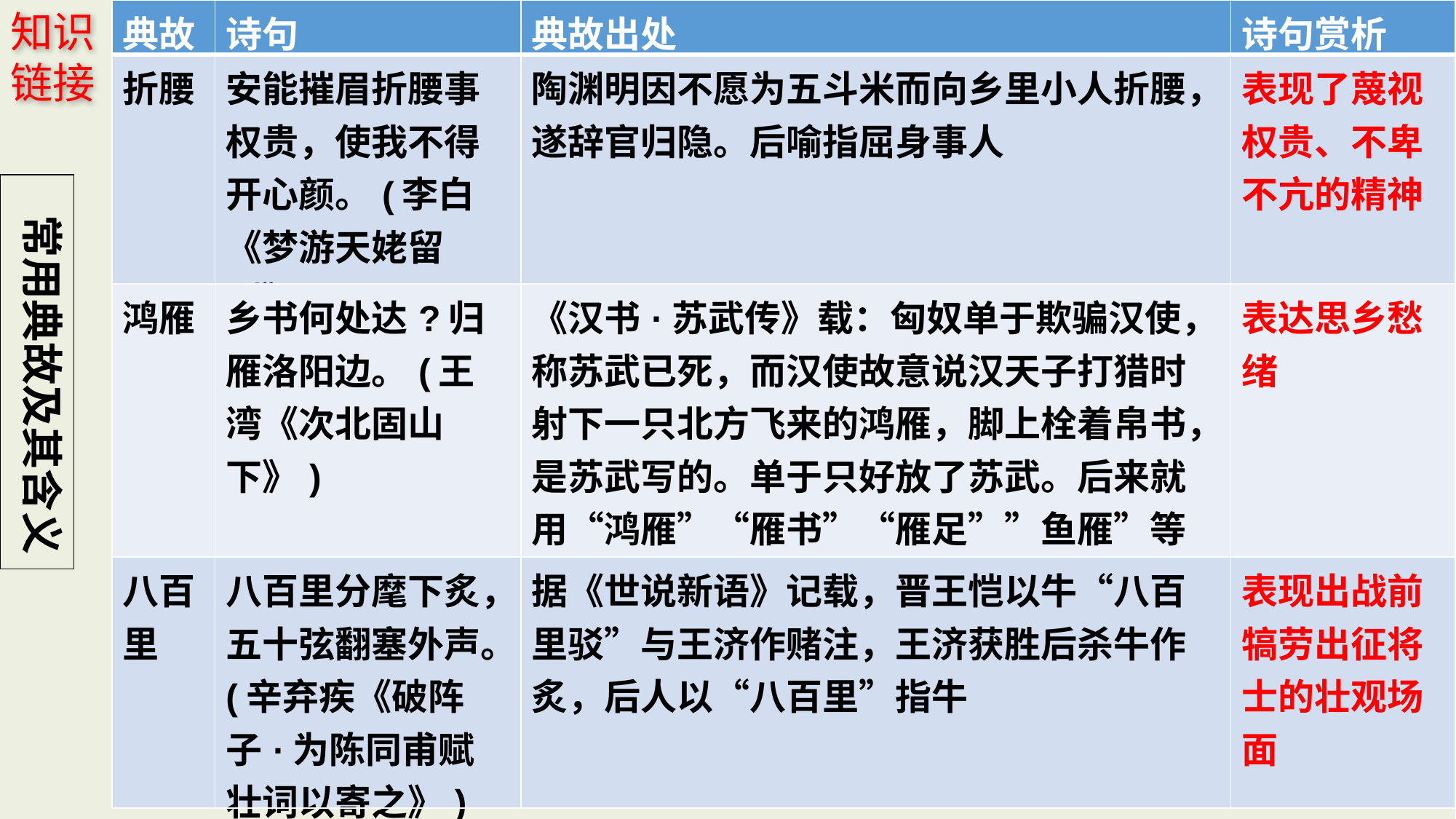

知识链接
| 典故 | 诗句 | 典故出处 | 诗句赏析 |
| --- | --- | --- | --- |
| 折腰 | 安能摧眉折腰事权贵，使我不得开心颜。(李白《梦游天姥留别》) | 陶渊明因不愿为五斗米而向乡里小人折腰，遂辞官归隐。后喻指屈身事人 | 表现了蔑视权贵、不卑不亢的精神 |
| 鸿雁 | 乡书何处达?归雁洛阳边。(王湾《次北固山下》) | 《汉书·苏武传》载：匈奴单于欺骗汉使，称苏武已死，而汉使故意说汉天子打猎时射下一只北方飞来的鸿雁，脚上栓着帛书，是苏武写的。单于只好放了苏武。后来就用“鸿雁”“雁书”“雁足””鱼雁”等指书信、音讯 | 表达思乡愁绪 |
| 八百里 | 八百里分麾下炙，五十弦翻塞外声。(辛弃疾《破阵子·为陈同甫赋壮词以寄之》) | 据《世说新语》记载，晋王恺以牛“八百里驳”与王济作赌注，王济获胜后杀牛作炙，后人以“八百里”指牛 | 表现出战前犒劳出征将士的壮观场面 |
  常用典故及其含义